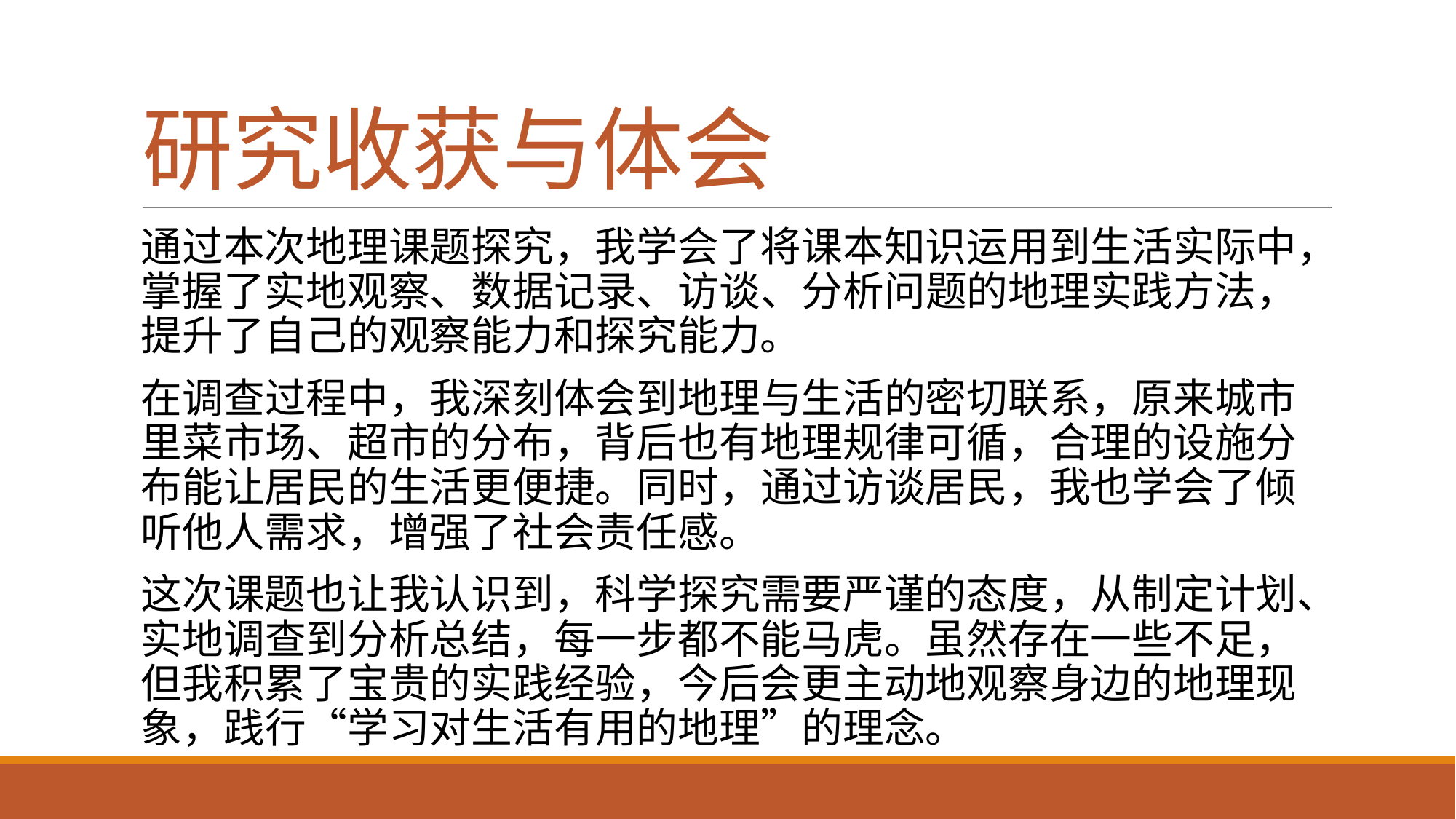

# 研究收获与体会
通过本次地理课题探究，我学会了将课本知识运用到生活实际中，掌握了实地观察、数据记录、访谈、分析问题的地理实践方法，提升了自己的观察能力和探究能力。
在调查过程中，我深刻体会到地理与生活的密切联系，原来城市里菜市场、超市的分布，背后也有地理规律可循，合理的设施分布能让居民的生活更便捷。同时，通过访谈居民，我也学会了倾听他人需求，增强了社会责任感。
这次课题也让我认识到，科学探究需要严谨的态度，从制定计划、实地调查到分析总结，每一步都不能马虎。虽然存在一些不足，但我积累了宝贵的实践经验，今后会更主动地观察身边的地理现象，践行“学习对生活有用的地理”的理念。